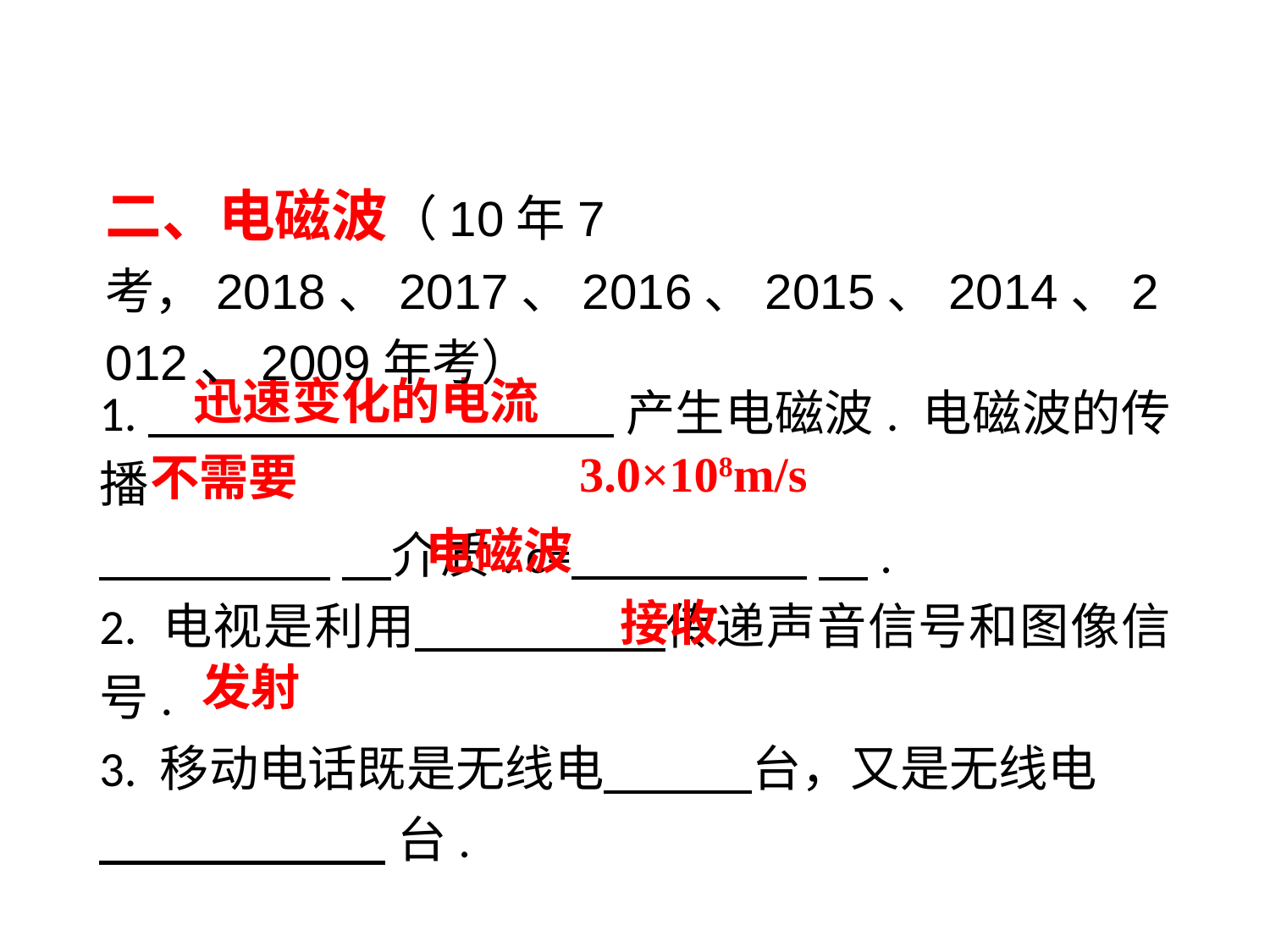

二、电磁波（10年7考，2018、2017、2016、2015、2014、2012、2009年考）
1.                                         产生电磁波. 电磁波的传播
                     　介质. c=                     　.
2. 电视是利用                　传递声音信号和图像信号.
3. 移动电话既是无线电         　台，又是无线电
                          台.
迅速变化的电流
 3.0×108m/s
不需要
电磁波
接收
发射